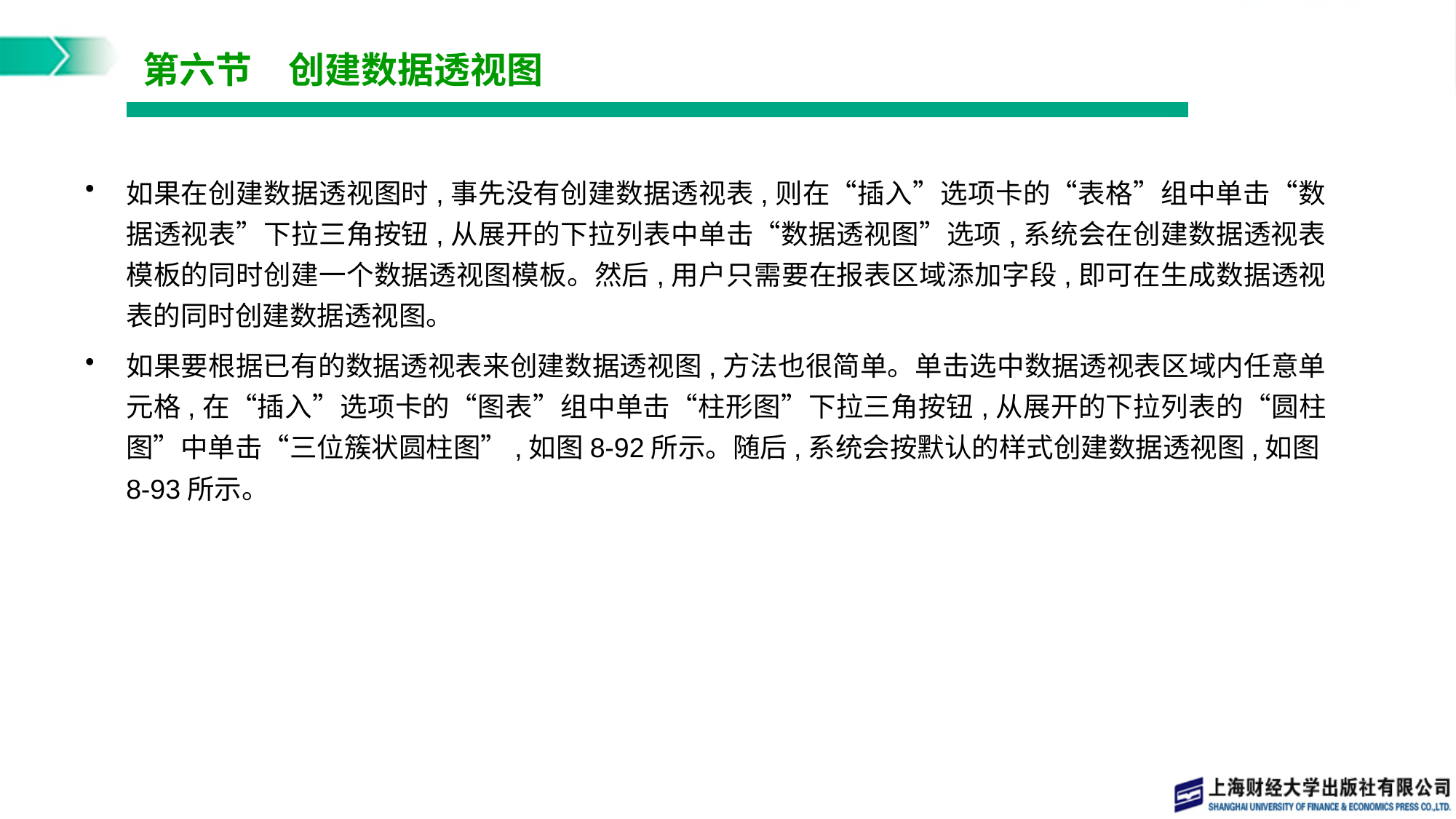

# 第六节　创建数据透视图
如果在创建数据透视图时,事先没有创建数据透视表,则在“插入”选项卡的“表格”组中单击“数据透视表”下拉三角按钮,从展开的下拉列表中单击“数据透视图”选项,系统会在创建数据透视表模板的同时创建一个数据透视图模板。然后,用户只需要在报表区域添加字段,即可在生成数据透视表的同时创建数据透视图。
如果要根据已有的数据透视表来创建数据透视图,方法也很简单。单击选中数据透视表区域内任意单元格,在“插入”选项卡的“图表”组中单击“柱形图”下拉三角按钮,从展开的下拉列表的“圆柱图”中单击“三位簇状圆柱图”,如图8-92所示。随后,系统会按默认的样式创建数据透视图,如图8-93所示。